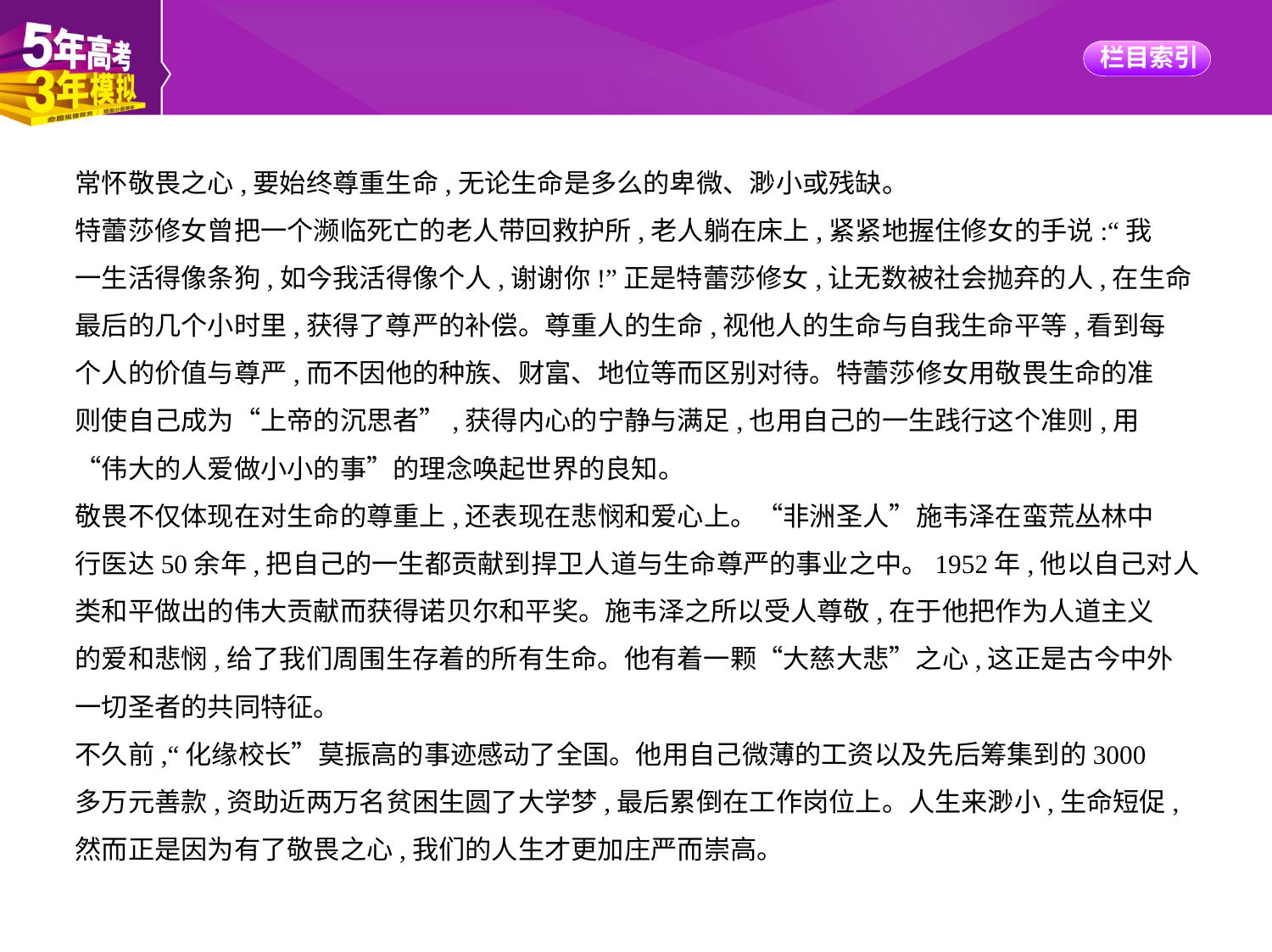

常怀敬畏之心,要始终尊重生命,无论生命是多么的卑微、渺小或残缺。
特蕾莎修女曾把一个濒临死亡的老人带回救护所,老人躺在床上,紧紧地握住修女的手说:“我
一生活得像条狗,如今我活得像个人,谢谢你!”正是特蕾莎修女,让无数被社会抛弃的人,在生命
最后的几个小时里,获得了尊严的补偿。尊重人的生命,视他人的生命与自我生命平等,看到每
个人的价值与尊严,而不因他的种族、财富、地位等而区别对待。特蕾莎修女用敬畏生命的准
则使自己成为“上帝的沉思者”,获得内心的宁静与满足,也用自己的一生践行这个准则,用
“伟大的人爱做小小的事”的理念唤起世界的良知。
敬畏不仅体现在对生命的尊重上,还表现在悲悯和爱心上。“非洲圣人”施韦泽在蛮荒丛林中
行医达50余年,把自己的一生都贡献到捍卫人道与生命尊严的事业之中。1952年,他以自己对人
类和平做出的伟大贡献而获得诺贝尔和平奖。施韦泽之所以受人尊敬,在于他把作为人道主义
的爱和悲悯,给了我们周围生存着的所有生命。他有着一颗“大慈大悲”之心,这正是古今中外
一切圣者的共同特征。
不久前,“化缘校长”莫振高的事迹感动了全国。他用自己微薄的工资以及先后筹集到的3000
多万元善款,资助近两万名贫困生圆了大学梦,最后累倒在工作岗位上。人生来渺小,生命短促,
然而正是因为有了敬畏之心,我们的人生才更加庄严而崇高。